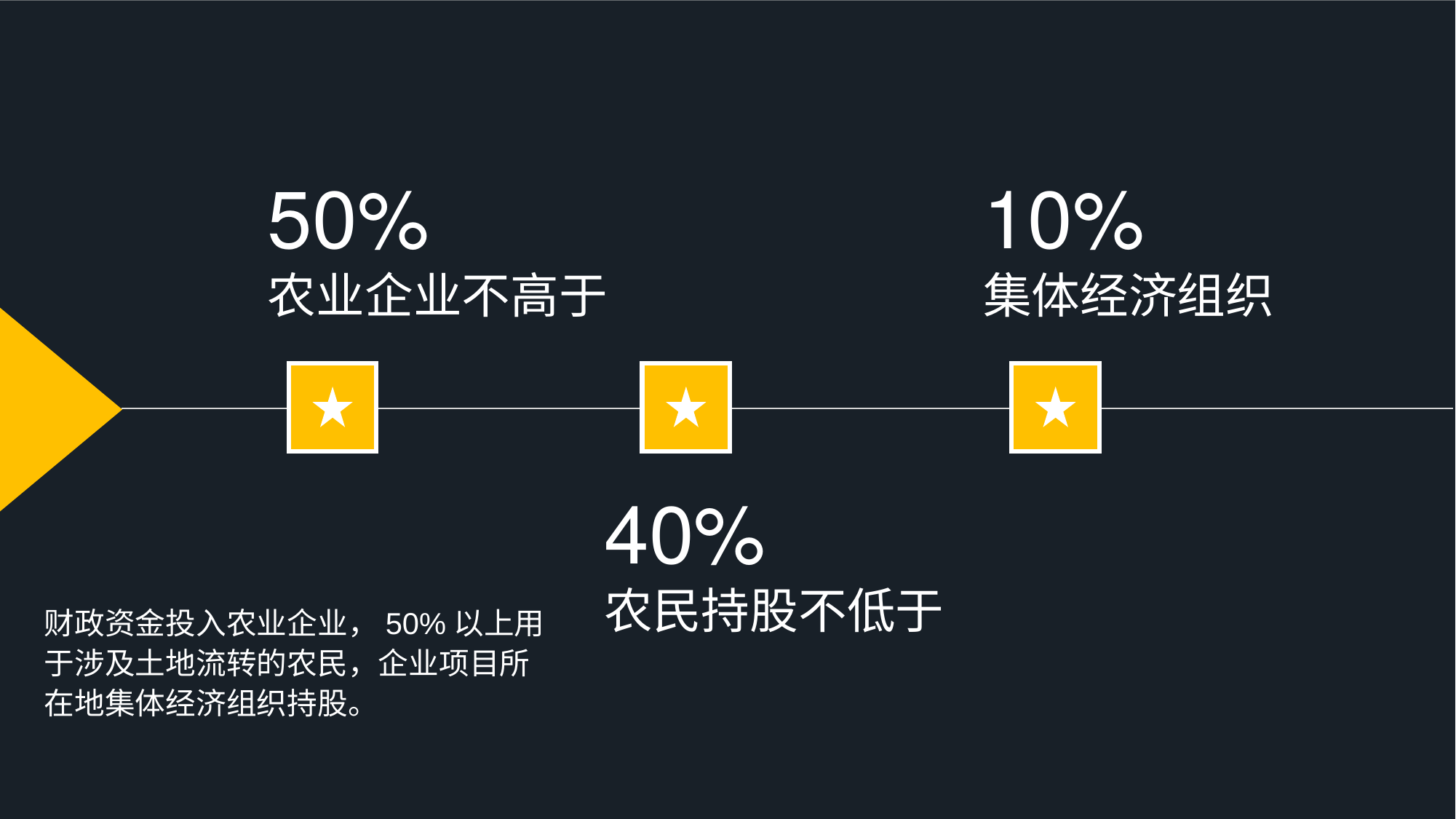

50%
农业企业不高于
10%
集体经济组织

40%
农民持股不低于
财政资金投入农业企业，50%以上用于涉及土地流转的农民，企业项目所在地集体经济组织持股。